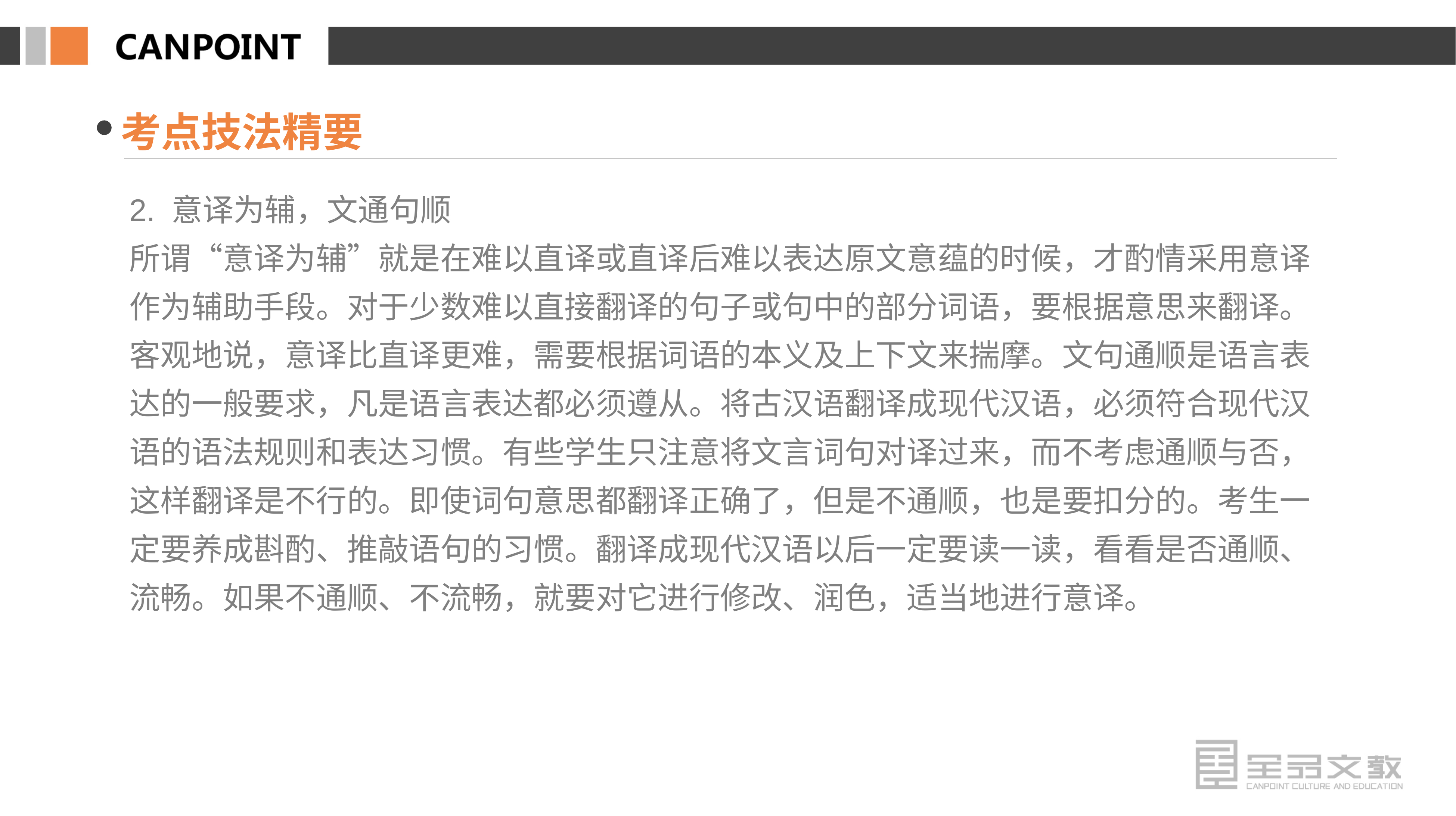

考点技法精要

2. 意译为辅，文通句顺
所谓“意译为辅”就是在难以直译或直译后难以表达原文意蕴的时候，才酌情采用意译作为辅助手段。对于少数难以直接翻译的句子或句中的部分词语，要根据意思来翻译。客观地说，意译比直译更难，需要根据词语的本义及上下文来揣摩。文句通顺是语言表达的一般要求，凡是语言表达都必须遵从。将古汉语翻译成现代汉语，必须符合现代汉语的语法规则和表达习惯。有些学生只注意将文言词句对译过来，而不考虑通顺与否，这样翻译是不行的。即使词句意思都翻译正确了，但是不通顺，也是要扣分的。考生一定要养成斟酌、推敲语句的习惯。翻译成现代汉语以后一定要读一读，看看是否通顺、流畅。如果不通顺、不流畅，就要对它进行修改、润色，适当地进行意译。